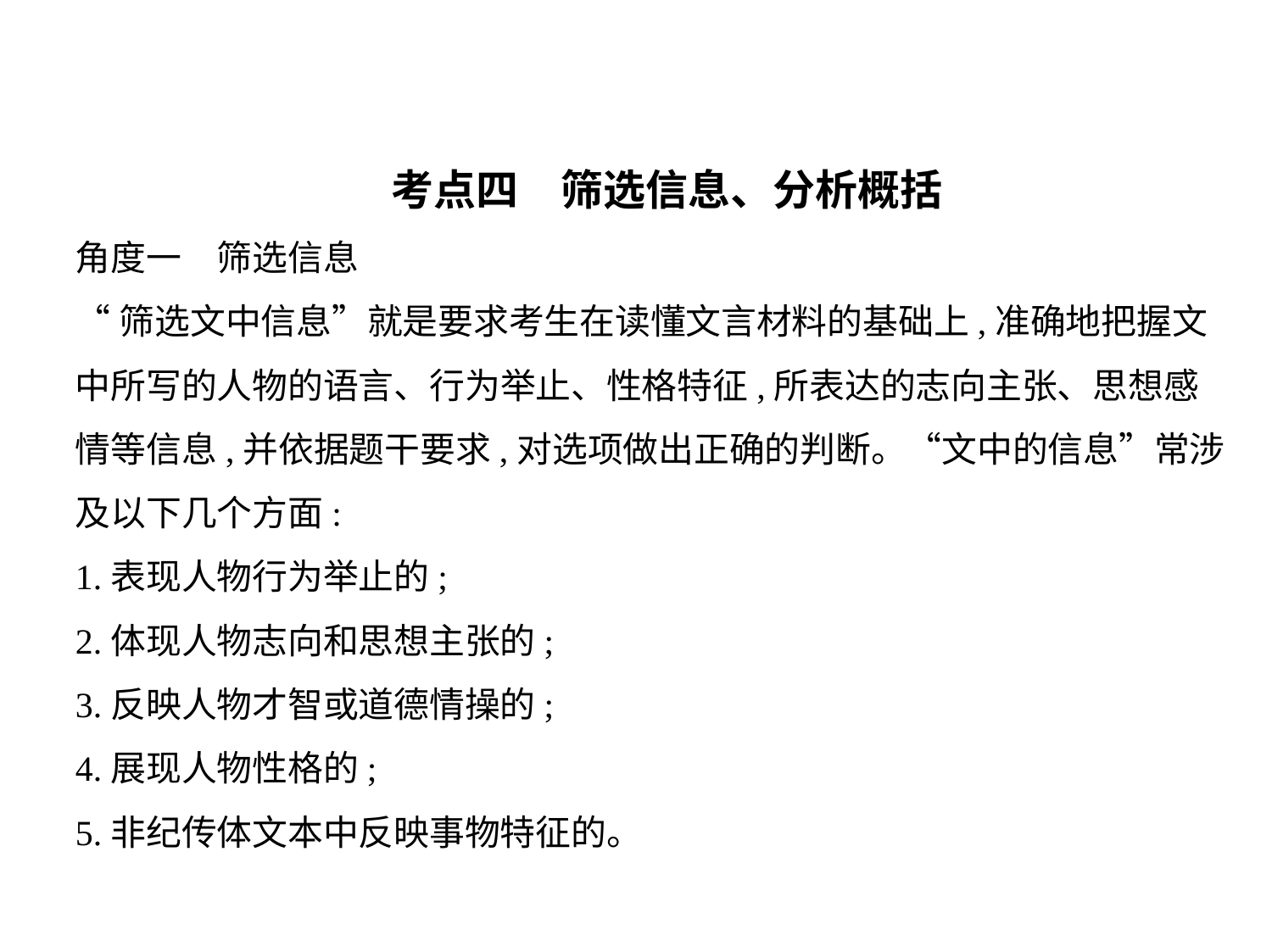

考点四　筛选信息、分析概括
角度一　筛选信息
“筛选文中信息”就是要求考生在读懂文言材料的基础上,准确地把握文
中所写的人物的语言、行为举止、性格特征,所表达的志向主张、思想感
情等信息,并依据题干要求,对选项做出正确的判断。“文中的信息”常涉
及以下几个方面:
1.表现人物行为举止的;
2.体现人物志向和思想主张的;
3.反映人物才智或道德情操的;
4.展现人物性格的;
5.非纪传体文本中反映事物特征的。